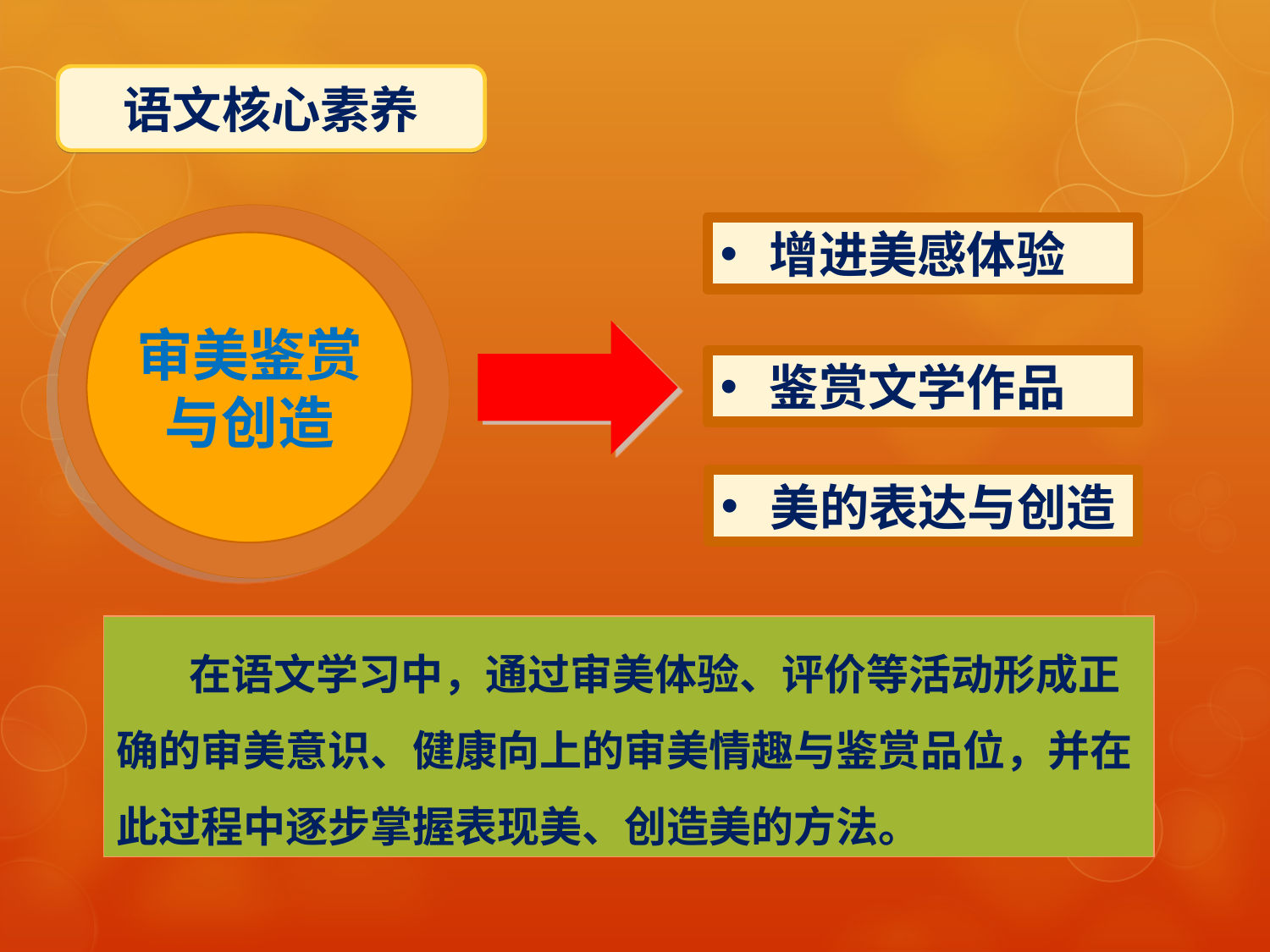

语文核心素养

审美鉴赏与创造
增进美感体验

鉴赏文学作品
美的表达与创造
        在语文学习中，通过审美体验、评价等活动形成正确的审美意识、健康向上的审美情趣与鉴赏品位，并在此过程中逐步掌握表现美、创造美的方法。